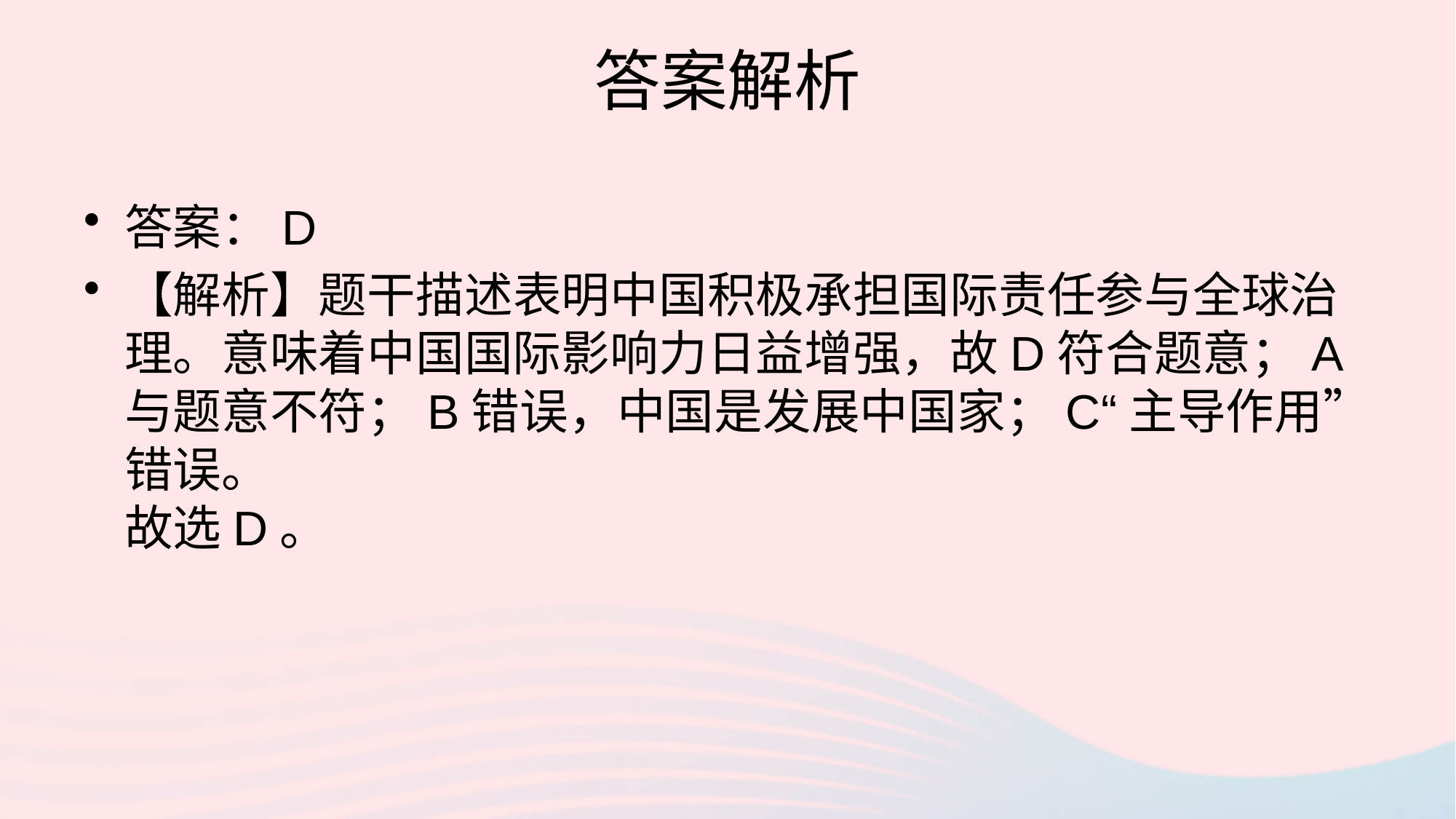

# 答案解析
答案：D
【解析】题干描述表明中国积极承担国际责任参与全球治理。意味着中国国际影响力日益增强，故D符合题意；A与题意不符；B错误，中国是发展中国家；C“主导作用”错误。
故选D。